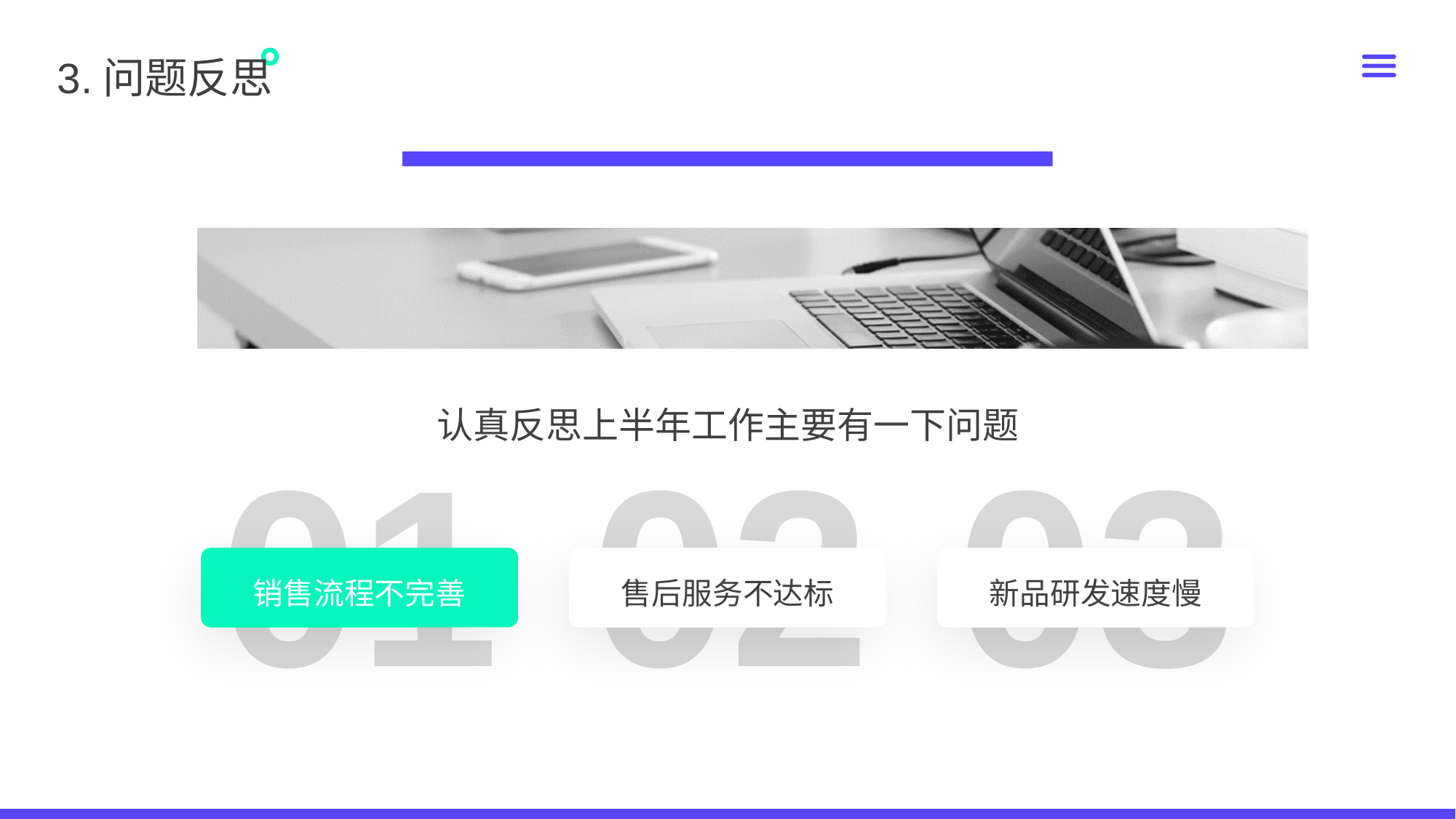

3.问题反思

认真反思上半年工作主要有一下问题
01
02
03

销售流程不完善
售后服务不达标
新品研发速度慢